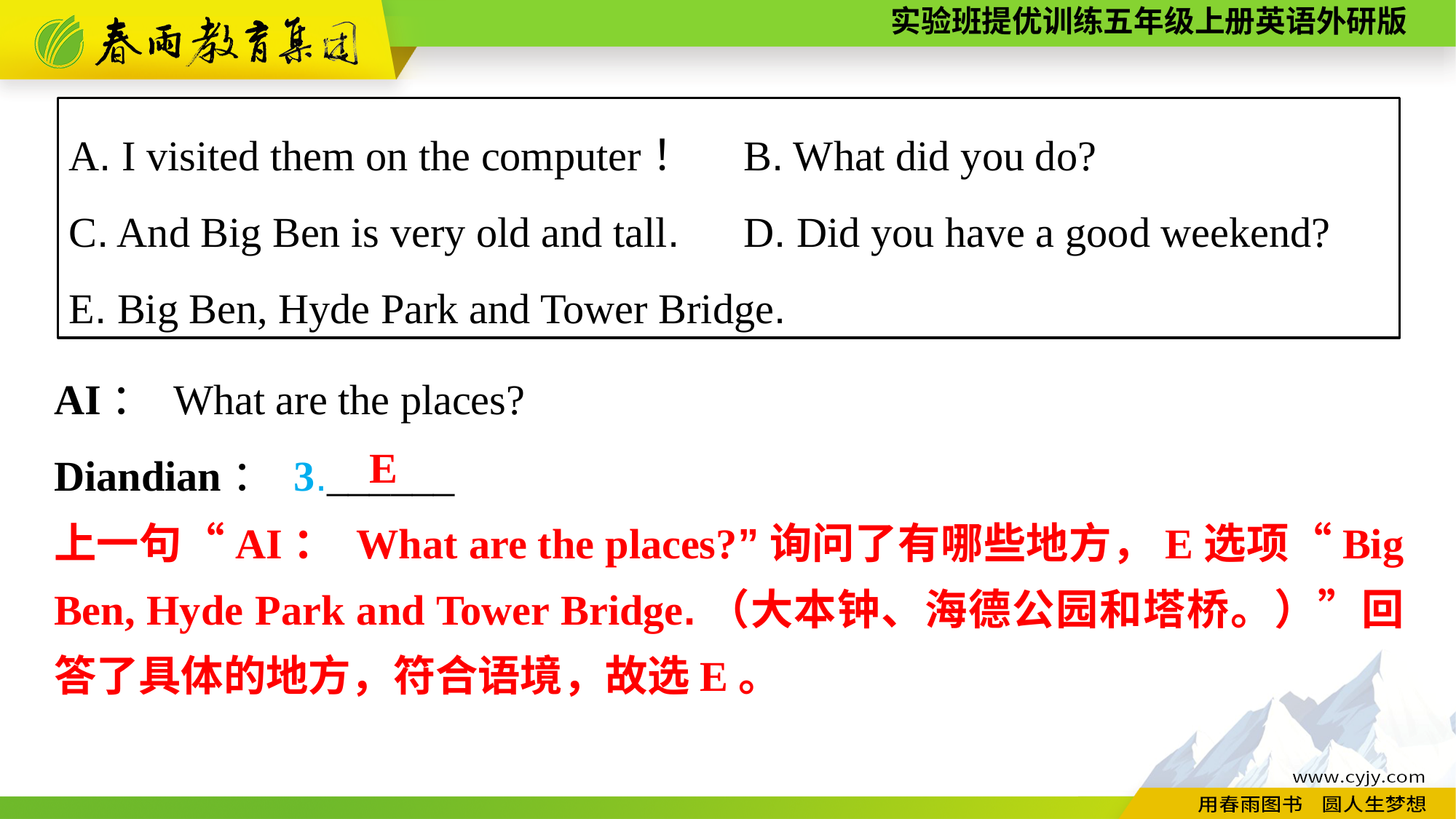

A. I visited them on the computer！	B. What did you do?
C. And Big Ben is very old and tall. 	D. Did you have a good weekend?
E. Big Ben, Hyde Park and Tower Bridge.
AI： What are the places?
Diandian： 3.______
E
上一句“AI： What are the places?”询问了有哪些地方，E选项“Big Ben, Hyde Park and Tower Bridge.（大本钟、海德公园和塔桥。）”回答了具体的地方，符合语境，故选E。